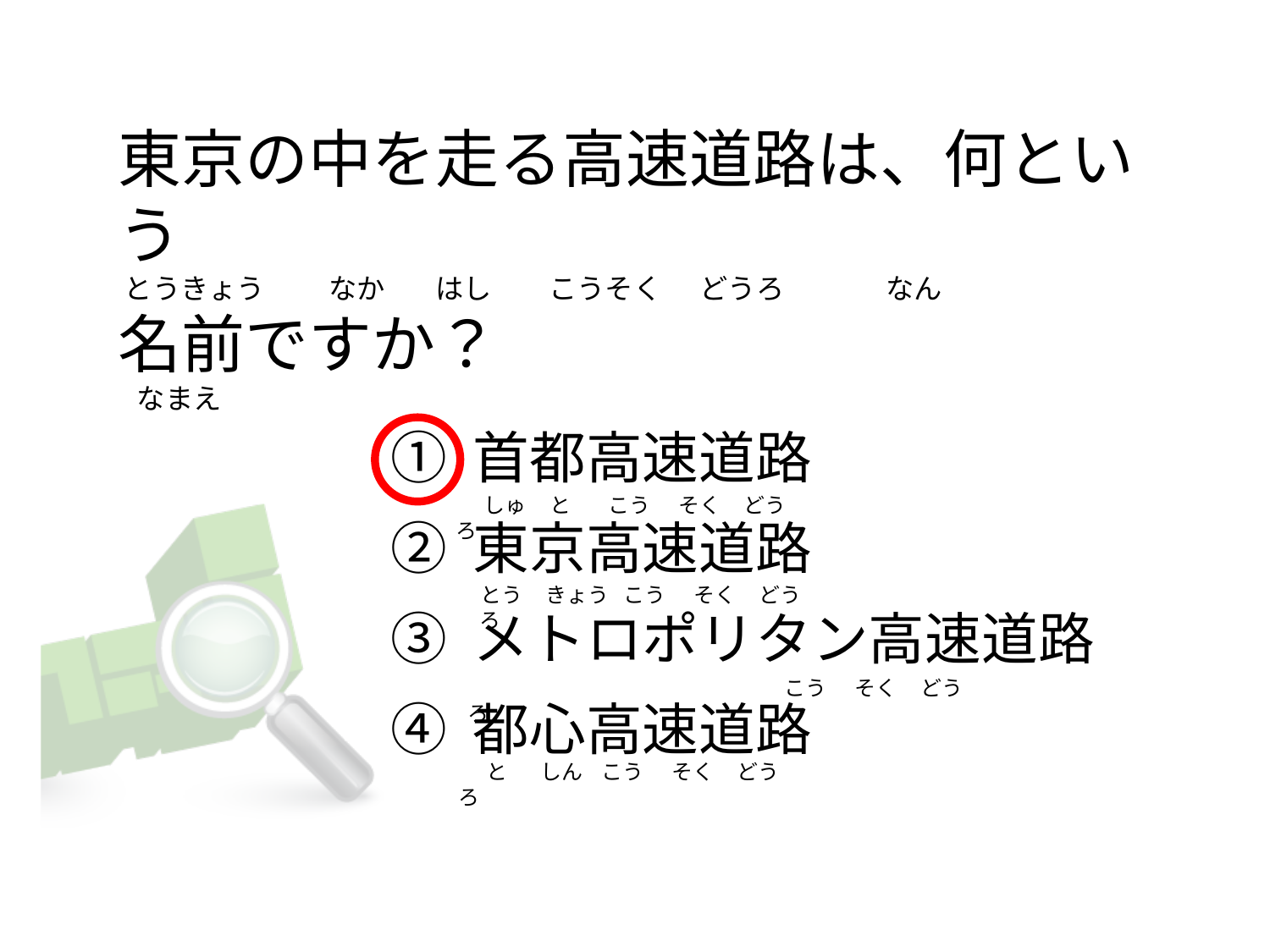

# 東京の中を走る高速道路は、何という  とうきょう          なか        はし         こうそく      どうろ                なん 名前ですか？    なまえ
① 首都高速道路
② 東京高速道路
③ メトロポリタン高速道路
④ 都心高速道路

     しゅ     と        こう      そく     どう     ろ
  とう     きょう   こう      そく     どう     ろ
                                                                   こう      そく     どう     ろ
     と       しん    こう      そく     どう     ろ